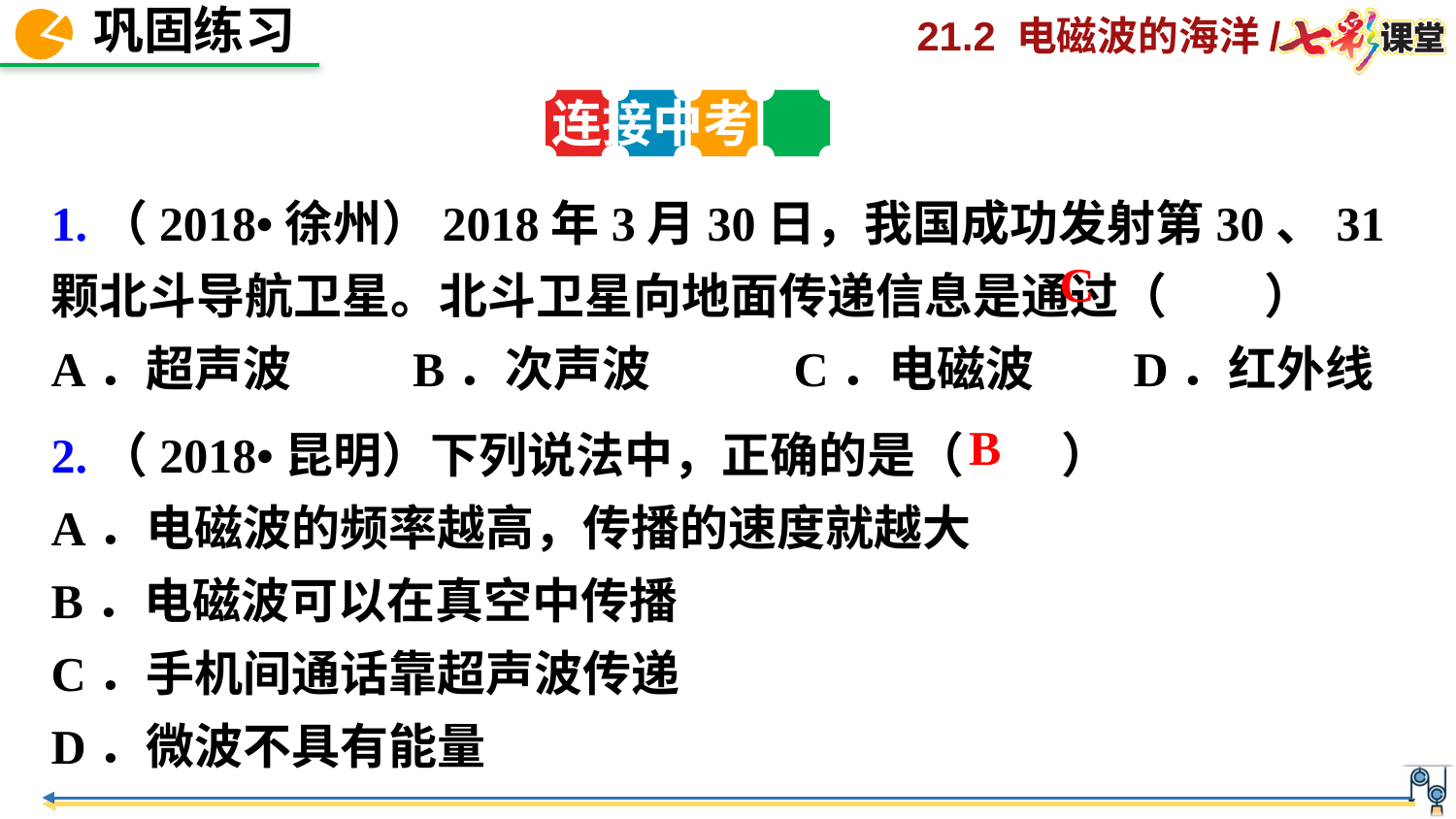

连接中考

1.（2018•徐州）2018年3月30日，我国成功发射第30、31颗北斗导航卫星。北斗卫星向地面传递信息是通过（　　）
A．超声波          B．次声波            C．电磁波        D．红外线
C
2.（2018•昆明）下列说法中，正确的是（　　）
A．电磁波的频率越高，传播的速度就越大
B．电磁波可以在真空中传播
C．手机间通话靠超声波传递
D．微波不具有能量
B